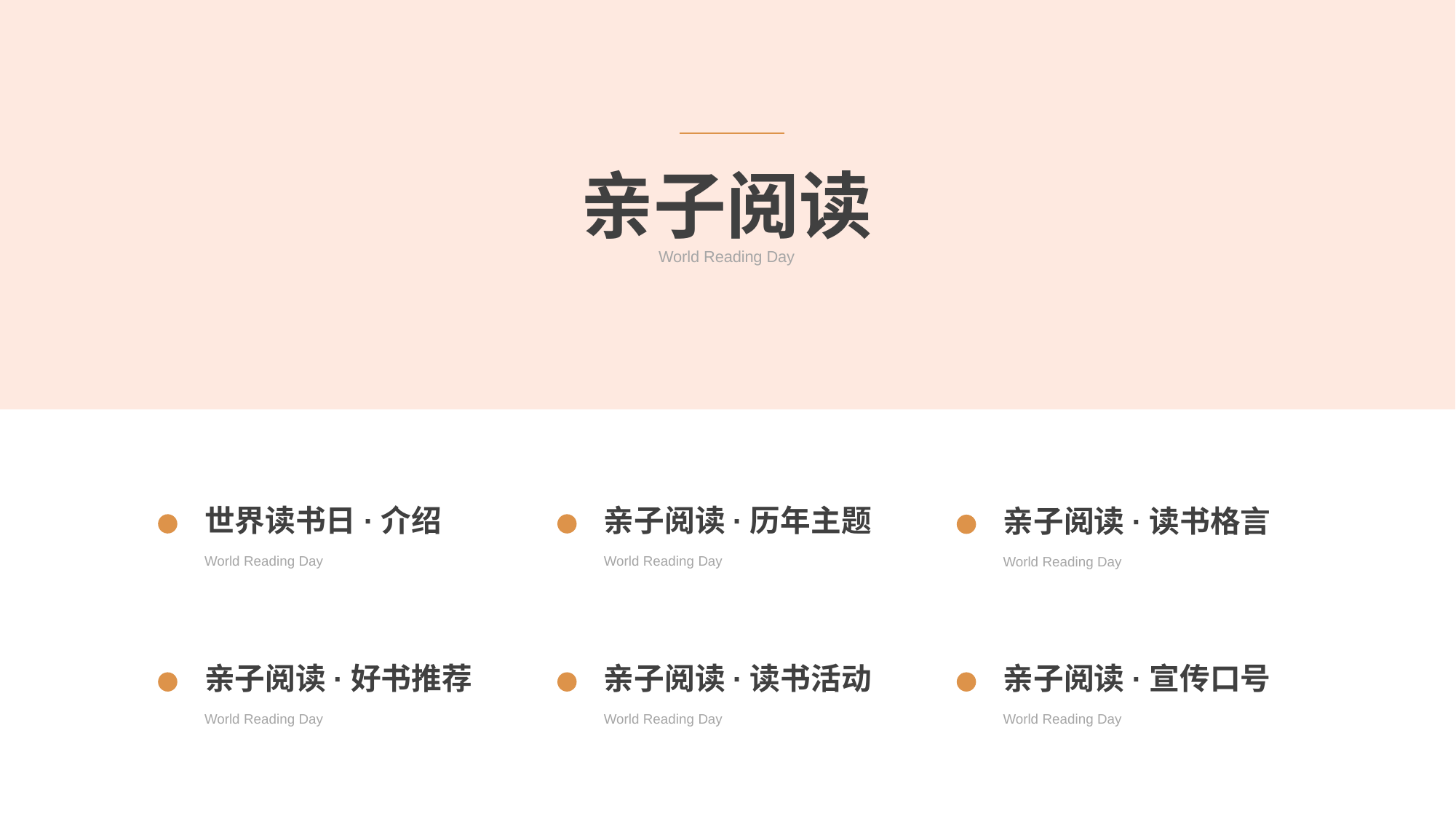

亲子阅读
World Reading Day
世界读书日·介绍
亲子阅读·历年主题
亲子阅读·读书格言

World Reading Day
World Reading Day
World Reading Day
亲子阅读·好书推荐
亲子阅读·读书活动
亲子阅读·宣传口号

World Reading Day
World Reading Day
World Reading Day